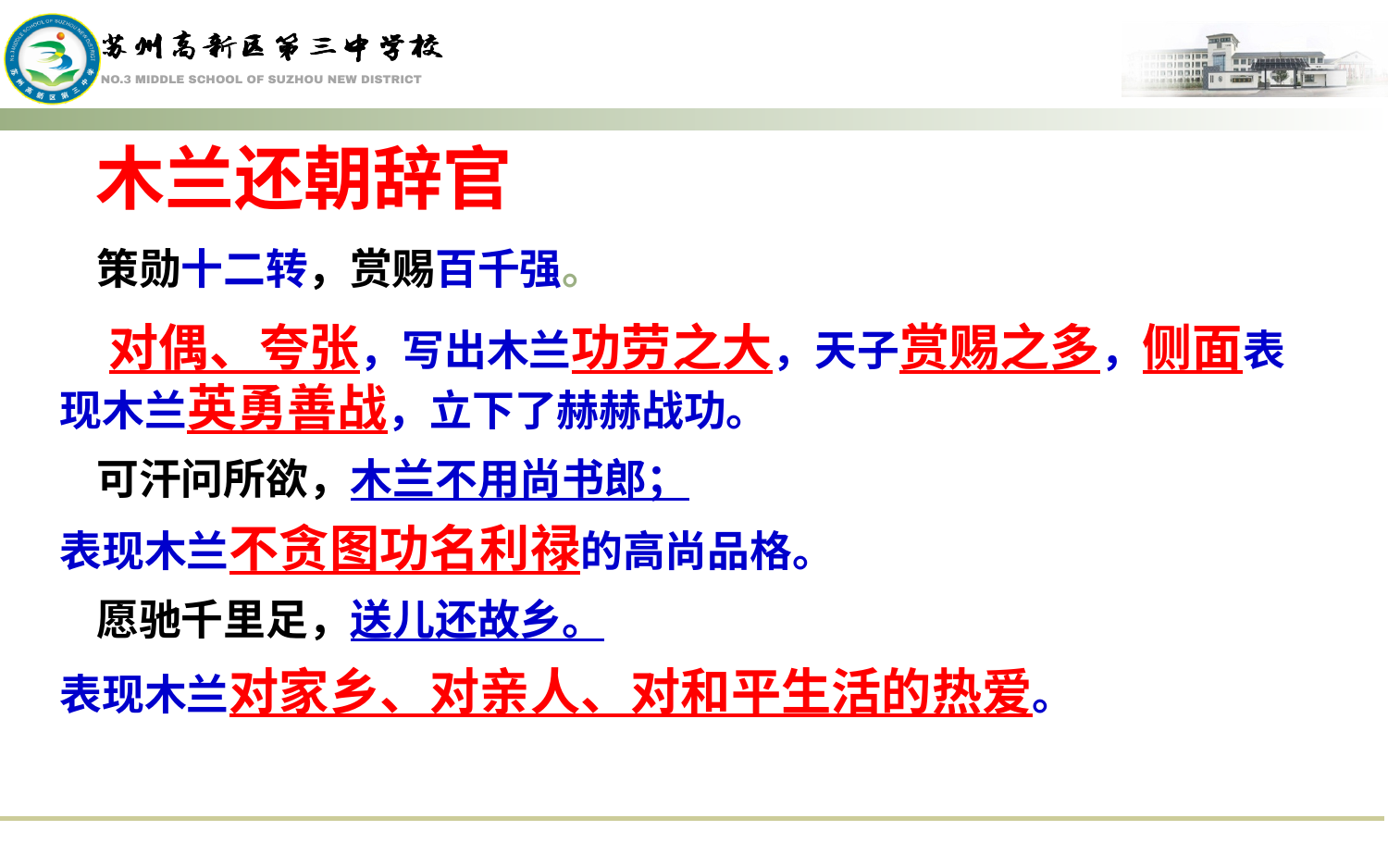

木兰还朝辞官
策勋十二转，赏赐百千强。

可汗问所欲，木兰不用尚书郎；

愿驰千里足，送儿还故乡。
    对偶、夸张，写出木兰功劳之大，天子赏赐之多，侧面表现木兰英勇善战，立下了赫赫战功。
表现木兰不贪图功名利禄的高尚品格。
表现木兰对家乡、对亲人、对和平生活的热爱。